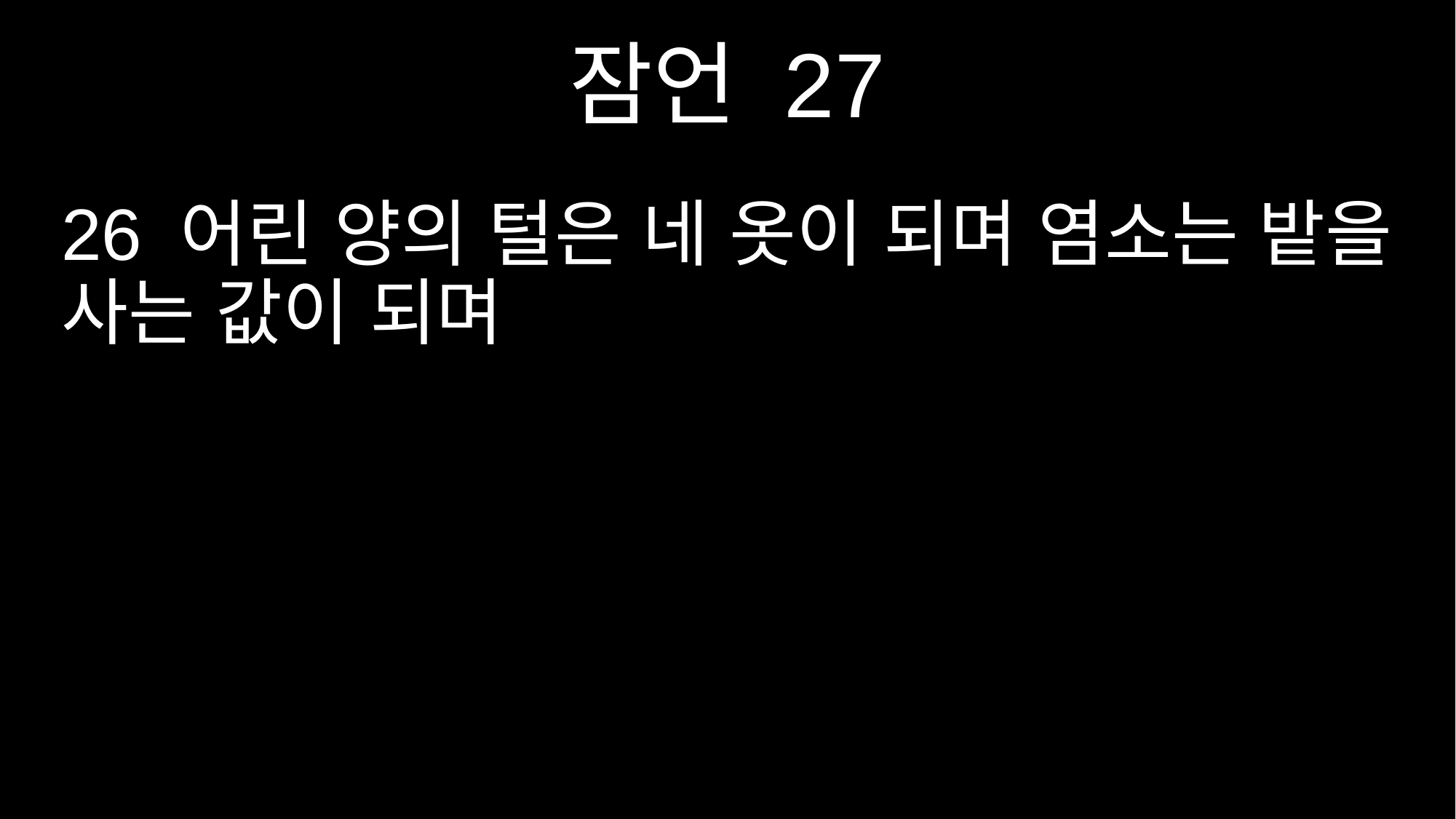

잠언 27
26 어린 양의 털은 네 옷이 되며 염소는 밭을 사는 값이 되며